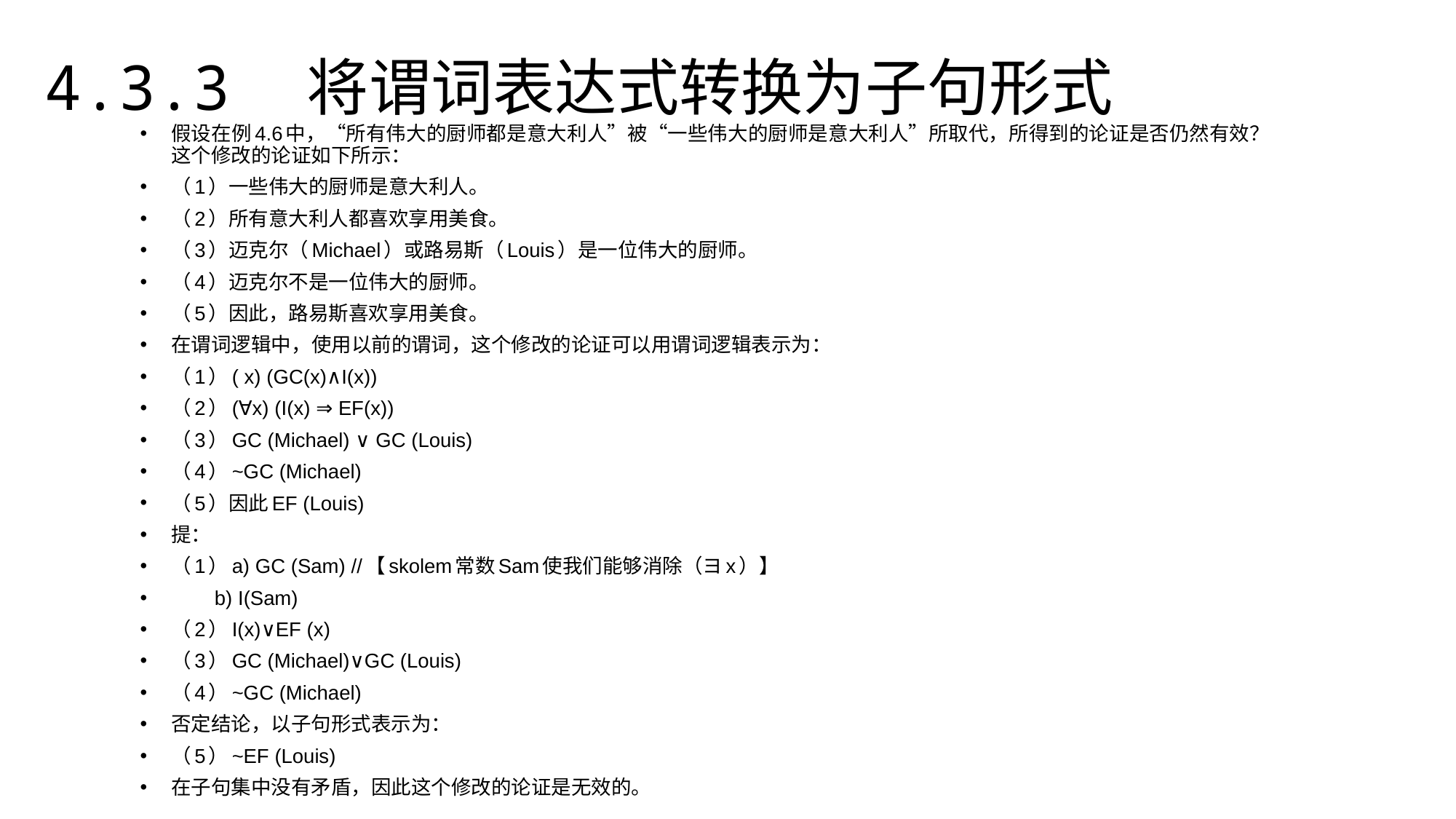

4.3.3　将谓词表达式转换为子句形式
假设在例4.6中，“所有伟大的厨师都是意大利人”被“一些伟大的厨师是意大利人”所取代，所得到的论证是否仍然有效？这个修改的论证如下所示：
（1）一些伟大的厨师是意大利人。
（2）所有意大利人都喜欢享用美食。
（3）迈克尔（Michael）或路易斯（Louis）是一位伟大的厨师。
（4）迈克尔不是一位伟大的厨师。
（5）因此，路易斯喜欢享用美食。
在谓词逻辑中，使用以前的谓词，这个修改的论证可以用谓词逻辑表示为：
（1）( x) (GC(x)∧I(x))
（2）(∀x) (I(x) ⇒ EF(x))
（3）GC (Michael) ∨ GC (Louis)
（4）~GC (Michael)
（5）因此EF (Louis)
提：
（1）a) GC (Sam) //【skolem常数Sam使我们能够消除（ヨx）】
　　b) I(Sam)
（2）I(x)∨EF (x)
（3）GC (Michael)∨GC (Louis)
（4）~GC (Michael)
否定结论，以子句形式表示为：
（5）~EF (Louis)
在子句集中没有矛盾，因此这个修改的论证是无效的。